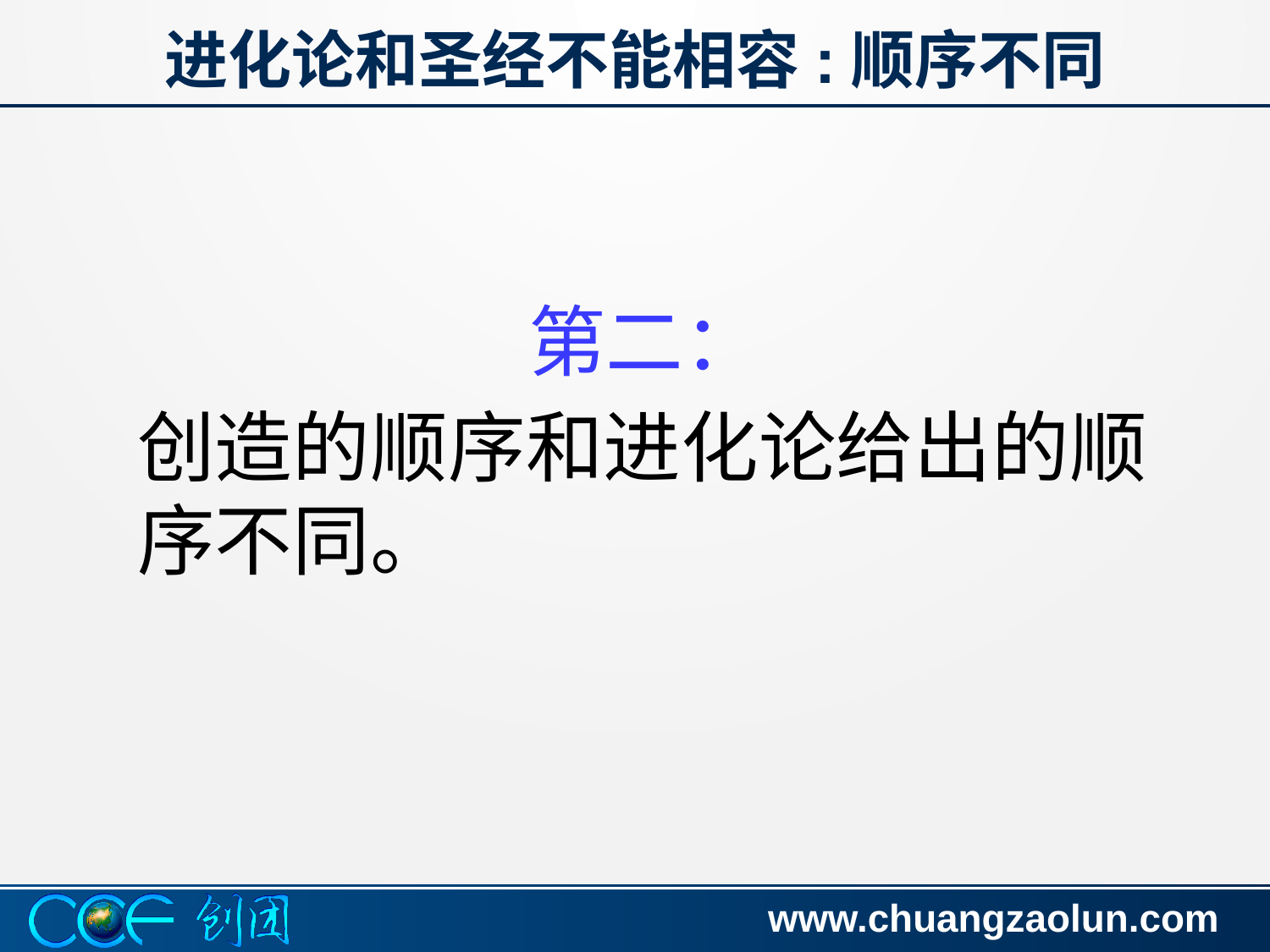

# 进化论和圣经不能相容:顺序不同
第二：
创造的顺序和进化论给出的顺序不同。